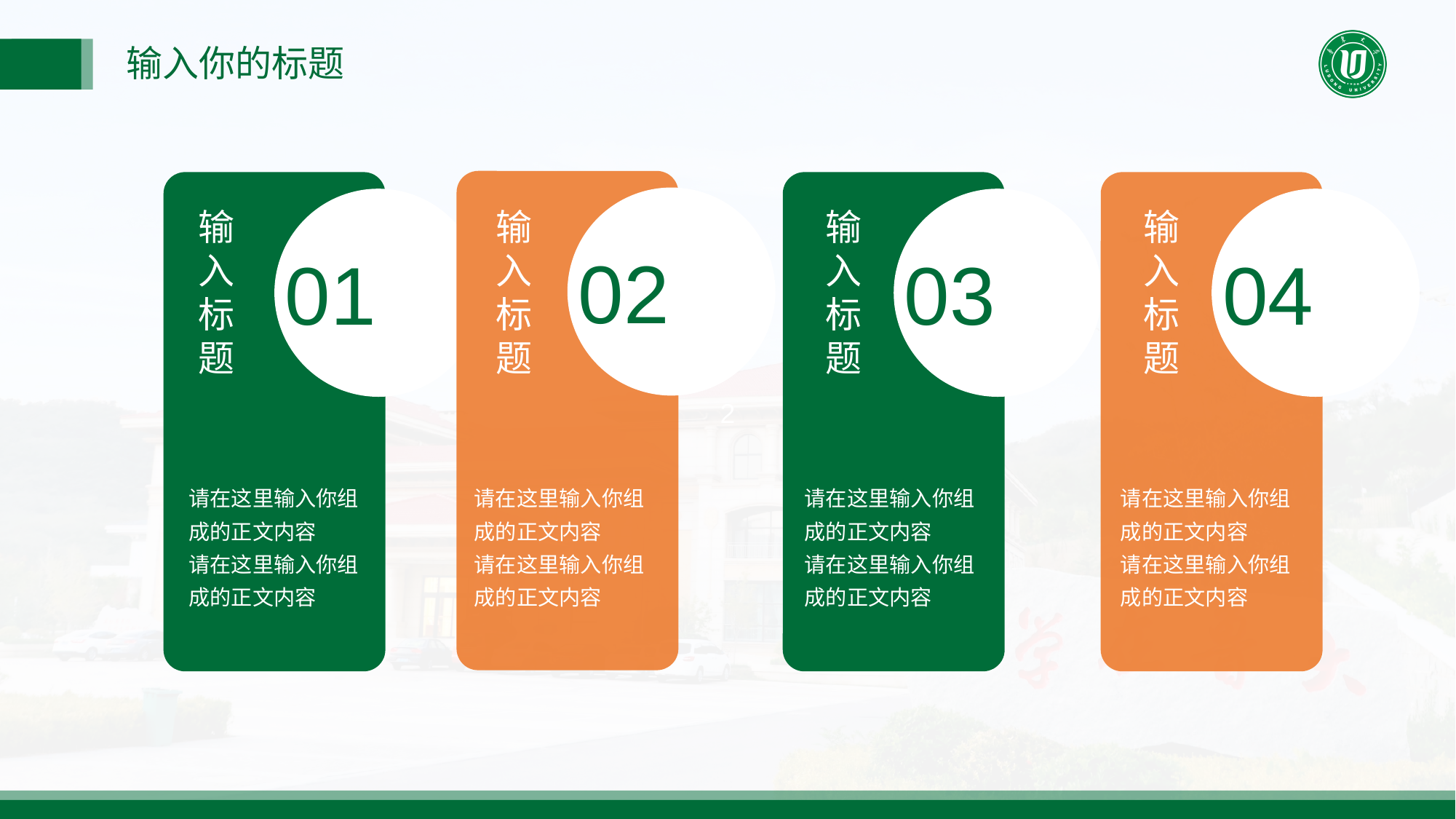

输入你的标题

02

03

01

04
输入标题
输入标题
输入标题
输入标题
请在这里输入你组成的正文内容
请在这里输入你组成的正文内容
请在这里输入你组成的正文内容
请在这里输入你组成的正文内容
请在这里输入你组成的正文内容
请在这里输入你组成的正文内容
请在这里输入你组成的正文内容
请在这里输入你组成的正文内容